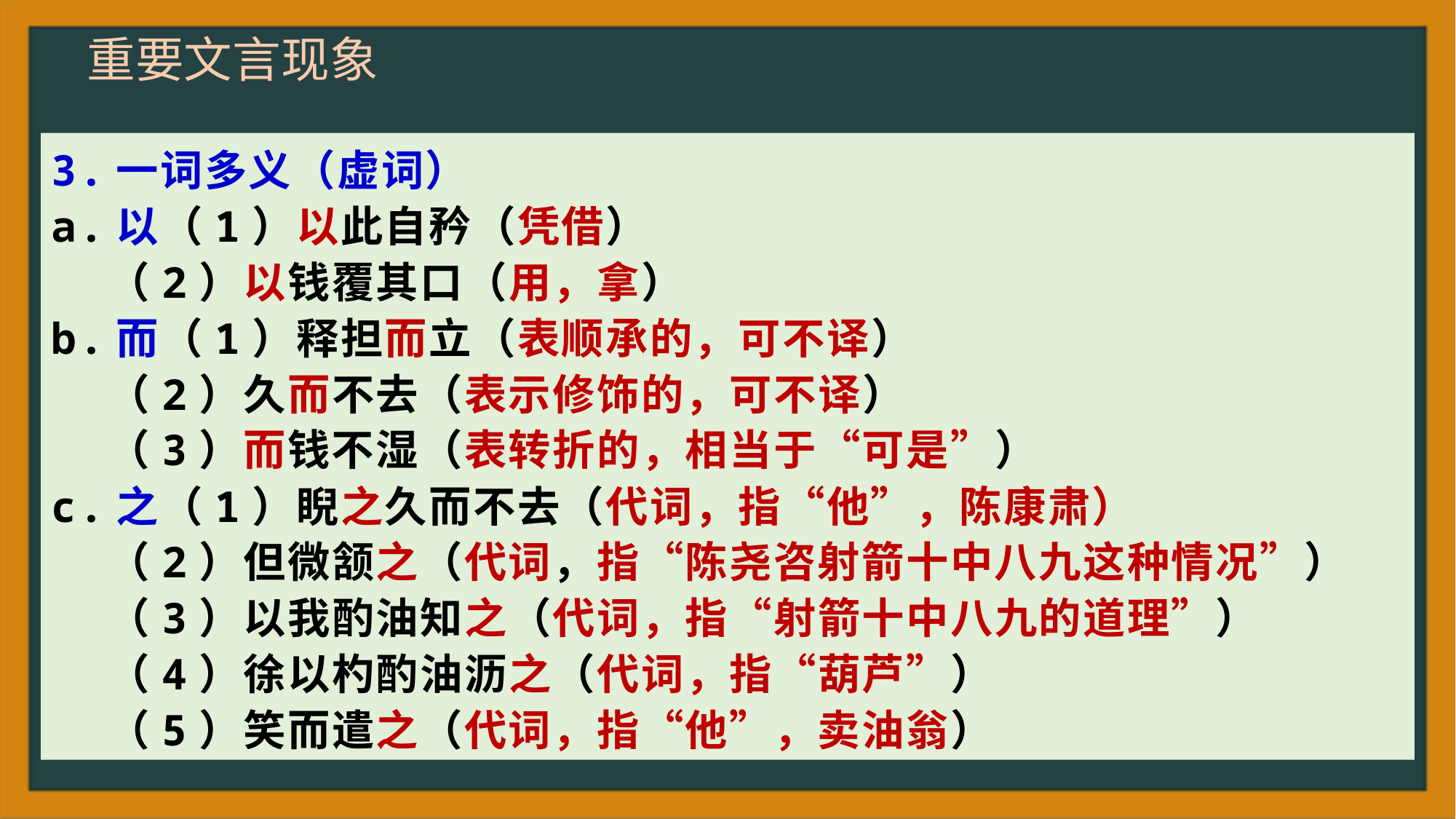

重要文言现象
3.一词多义（虚词）
a.以（1）以此自矜（凭借）
    （2）以钱覆其口（用，拿）
b.而（1）释担而立（表顺承的，可不译）
    （2）久而不去（表示修饰的，可不译）
    （3）而钱不湿（表转折的，相当于“可是”）
c.之（1）睨之久而不去（代词，指“他”，陈康肃）
    （2）但微颔之（代词，指“陈尧咨射箭十中八九这种情况”）
    （3）以我酌油知之（代词，指“射箭十中八九的道理”）
    （4）徐以杓酌油沥之（代词，指“葫芦”）
    （5）笑而遣之（代词，指“他”，卖油翁）